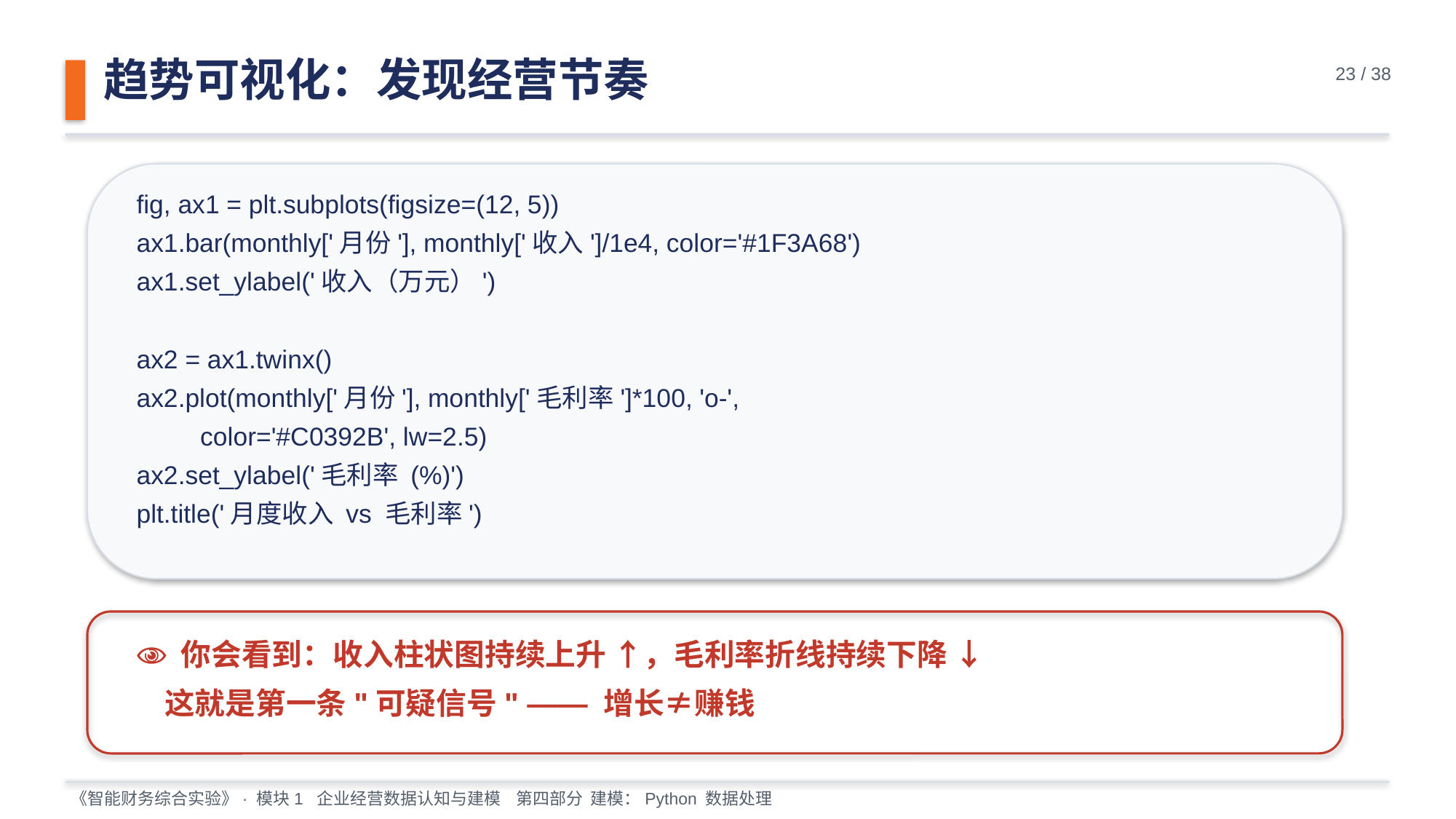

趋势可视化：发现经营节奏

23 / 38

fig, ax1 = plt.subplots(figsize=(12, 5))
ax1.bar(monthly['月份'], monthly['收入']/1e4, color='#1F3A68')
ax1.set_ylabel('收入（万元）')

ax2 = ax1.twinx()
ax2.plot(monthly['月份'], monthly['毛利率']*100, 'o-',
         color='#C0392B', lw=2.5)
ax2.set_ylabel('毛利率 (%)')
plt.title('月度收入 vs 毛利率')

👁️ 你会看到：收入柱状图持续上升 ↑，毛利率折线持续下降 ↓
   这就是第一条"可疑信号" —— 增长≠赚钱

《智能财务综合实验》· 模块1  企业经营数据认知与建模    第四部分  建模：Python 数据处理